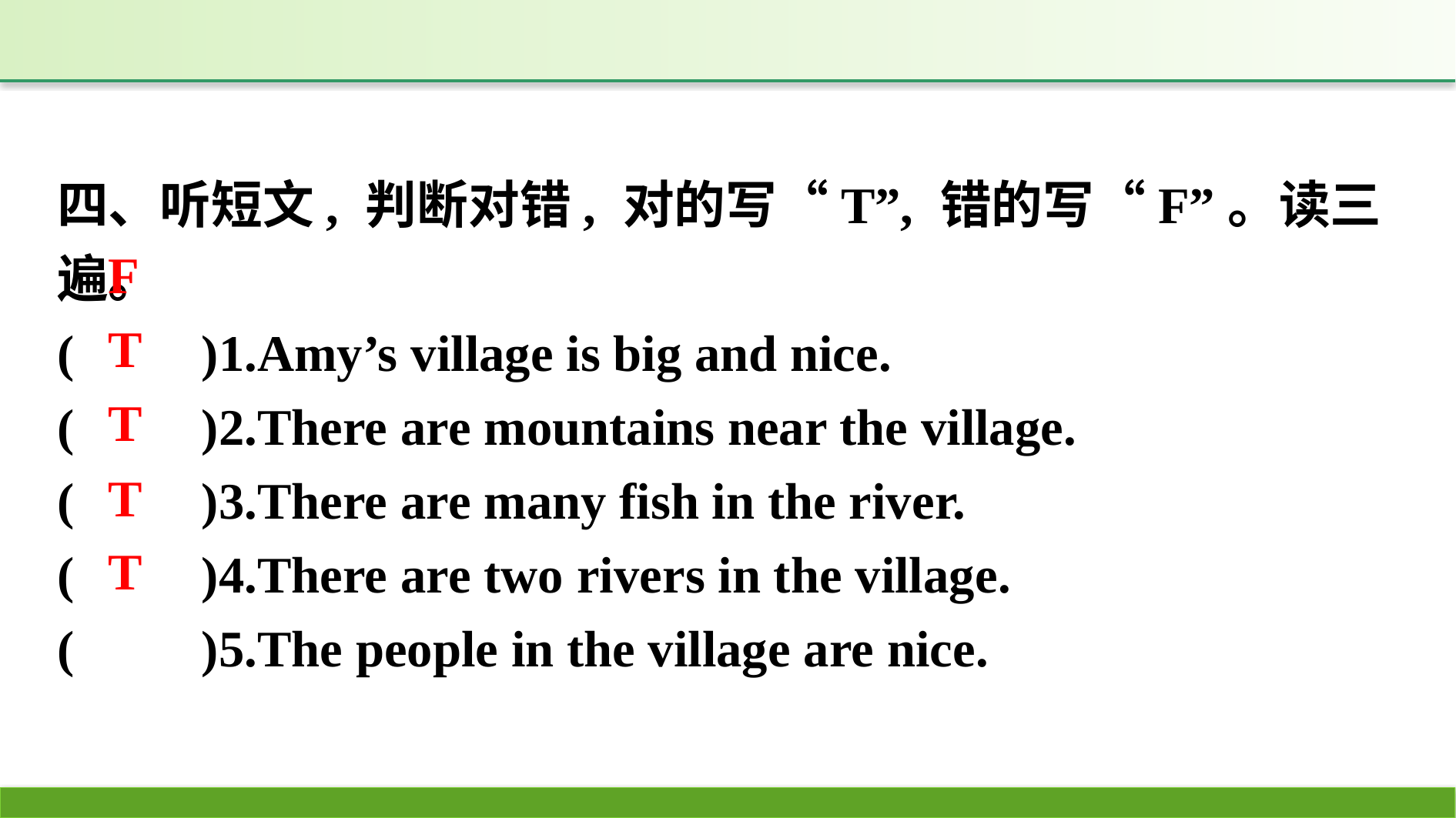

四、听短文, 判断对错, 对的写“T”, 错的写“F”。读三遍。
(　　)1.Amy’s village is big and nice.
(　　)2.There are mountains near the village.
(　　)3.There are many fish in the river.
(　　)4.There are two rivers in the village.
(　　)5.The people in the village are nice.
F
T
T
T
T